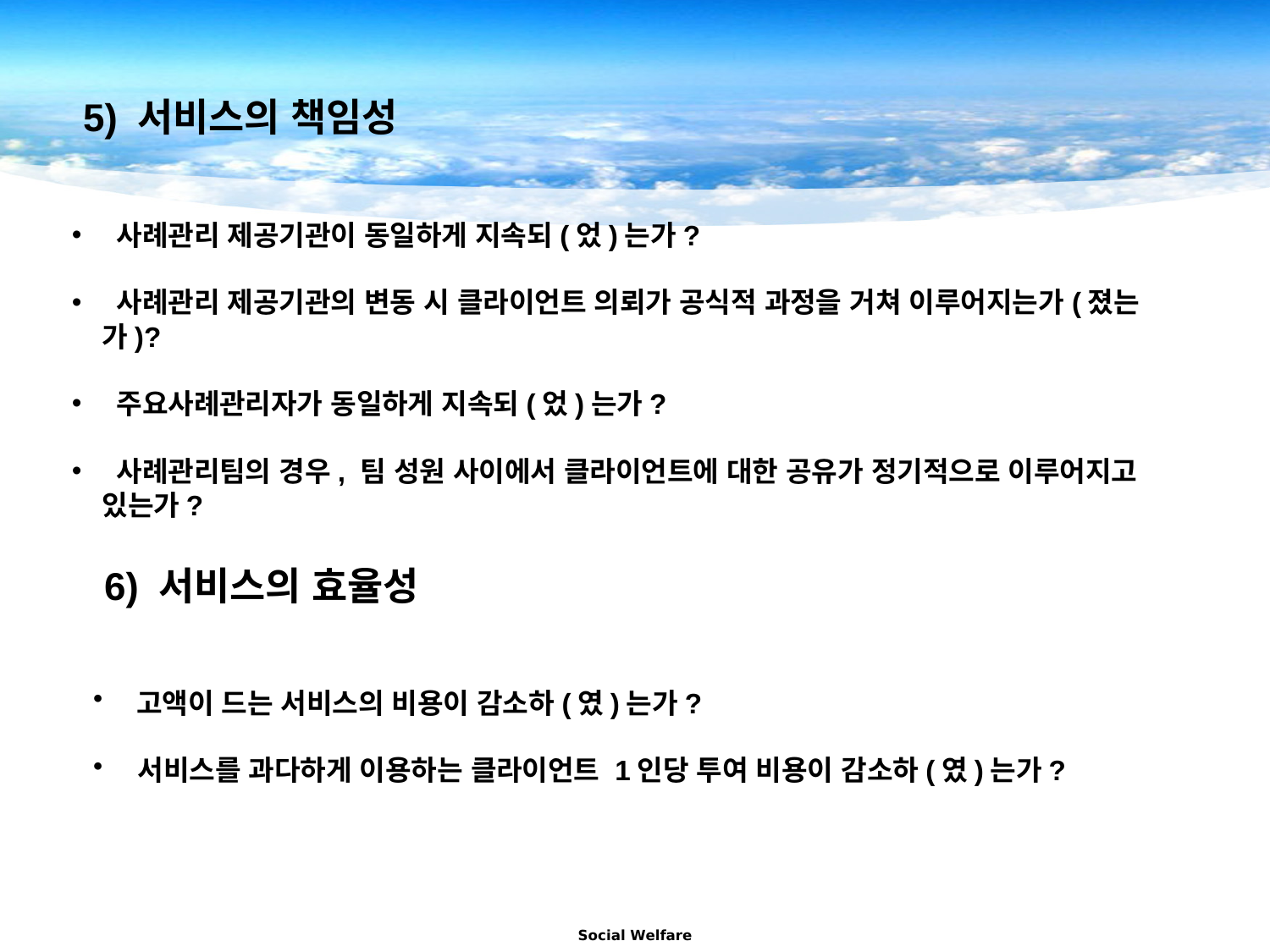

5) 서비스의 책임성
 사례관리 제공기관이 동일하게 지속되(었)는가?

 사례관리 제공기관의 변동 시 클라이언트 의뢰가 공식적 과정을 거쳐 이루어지는가(졌는가)?

 주요사례관리자가 동일하게 지속되(었)는가?

 사례관리팀의 경우, 팀 성원 사이에서 클라이언트에 대한 공유가 정기적으로 이루어지고 있는가?
 6) 서비스의 효율성
 고액이 드는 서비스의 비용이 감소하(였)는가?

 서비스를 과다하게 이용하는 클라이언트 1인당 투여 비용이 감소하(였)는가?